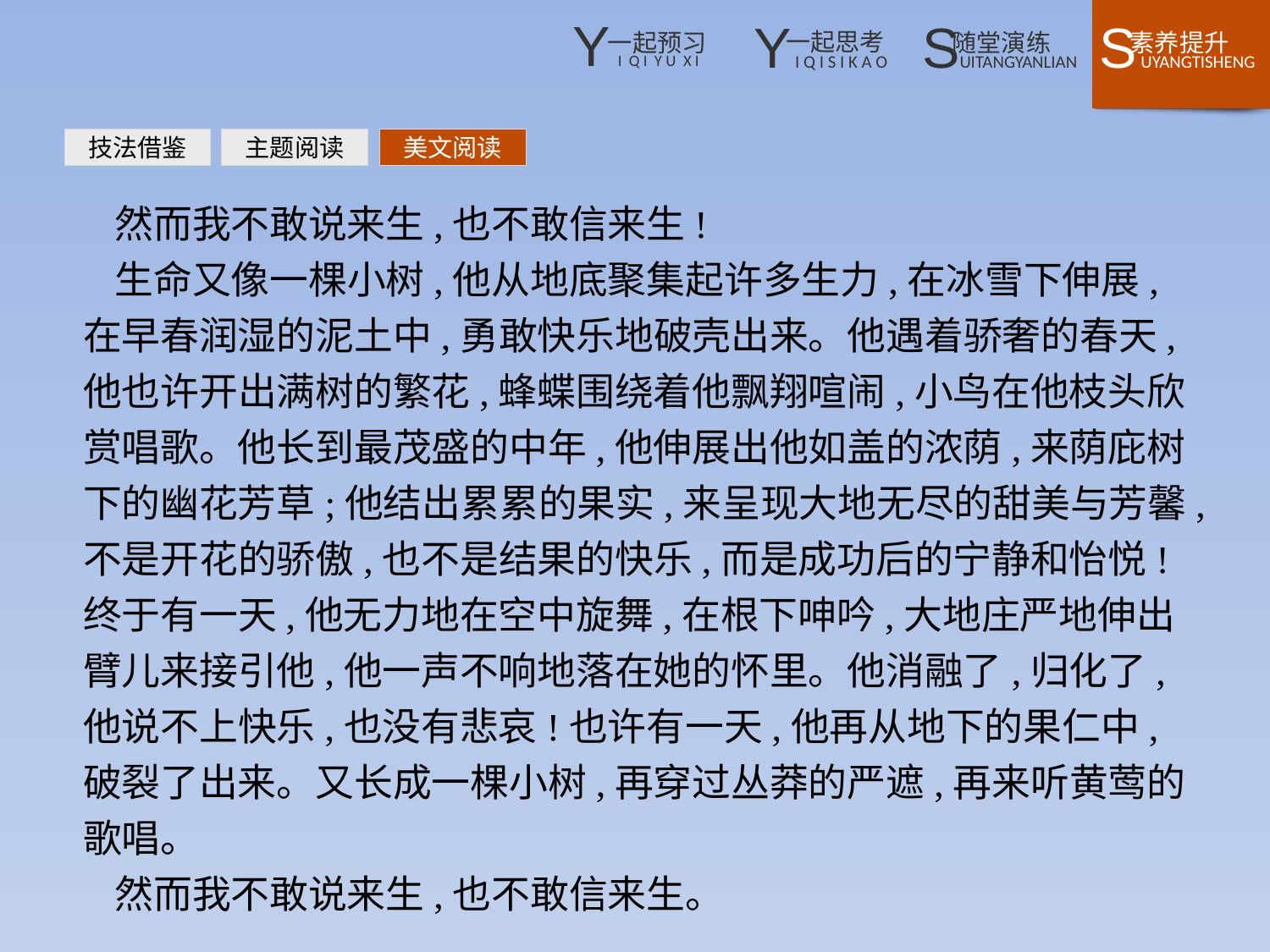

技法借鉴
主题阅读
美文阅读
然而我不敢说来生,也不敢信来生!
生命又像一棵小树,他从地底聚集起许多生力,在冰雪下伸展,在早春润湿的泥土中,勇敢快乐地破壳出来。他遇着骄奢的春天,他也许开出满树的繁花,蜂蝶围绕着他飘翔喧闹,小鸟在他枝头欣赏唱歌。他长到最茂盛的中年,他伸展出他如盖的浓荫,来荫庇树下的幽花芳草;他结出累累的果实,来呈现大地无尽的甜美与芳馨,不是开花的骄傲,也不是结果的快乐,而是成功后的宁静和怡悦!终于有一天,他无力地在空中旋舞,在根下呻吟,大地庄严地伸出臂儿来接引他,他一声不响地落在她的怀里。他消融了,归化了,他说不上快乐,也没有悲哀!也许有一天,他再从地下的果仁中,破裂了出来。又长成一棵小树,再穿过丛莽的严遮,再来听黄莺的歌唱。
然而我不敢说来生,也不敢信来生。